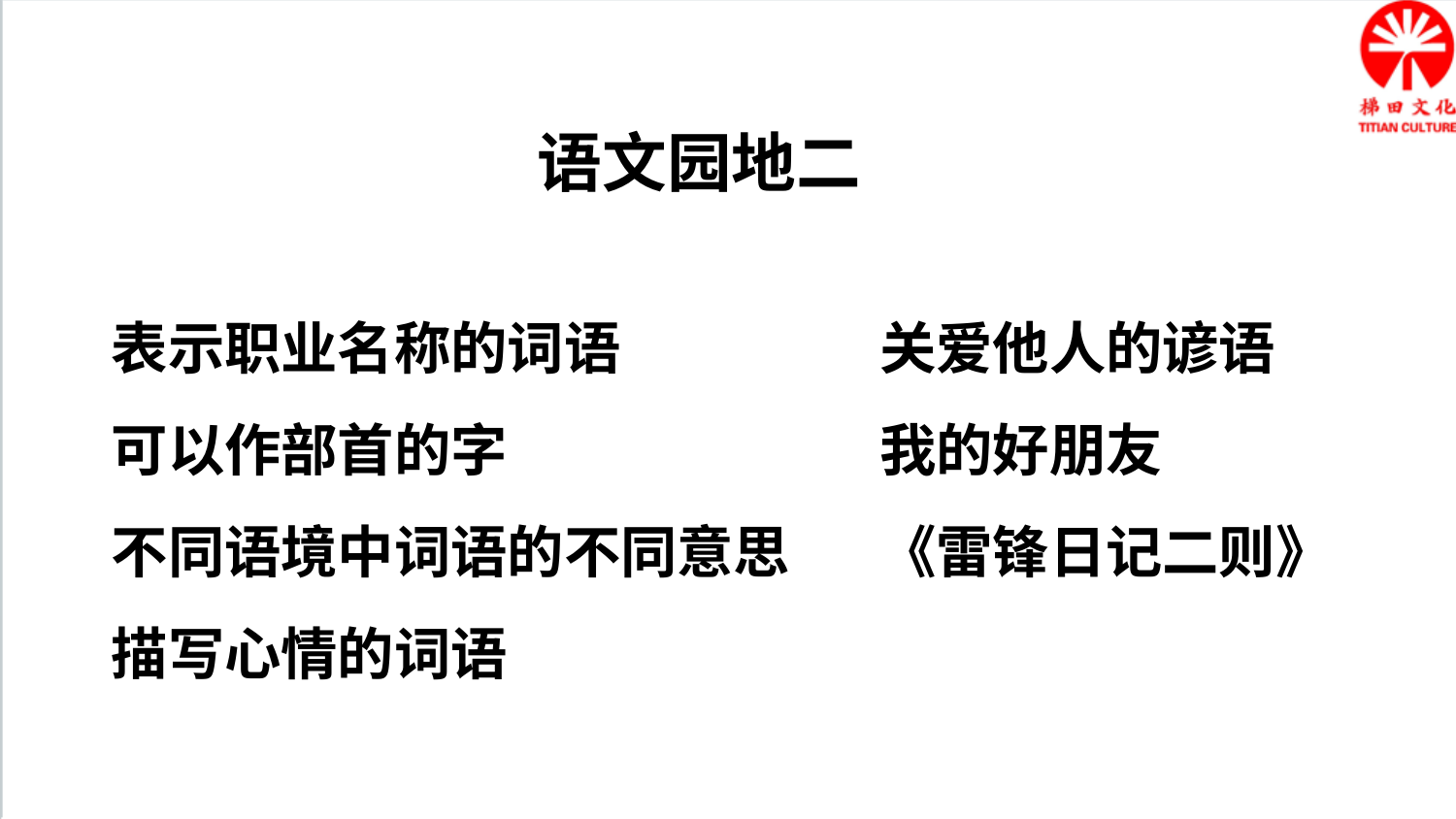

语文园地二
表示职业名称的词语
可以作部首的字
不同语境中词语的不同意思
描写心情的词语
关爱他人的谚语
我的好朋友
《雷锋日记二则》